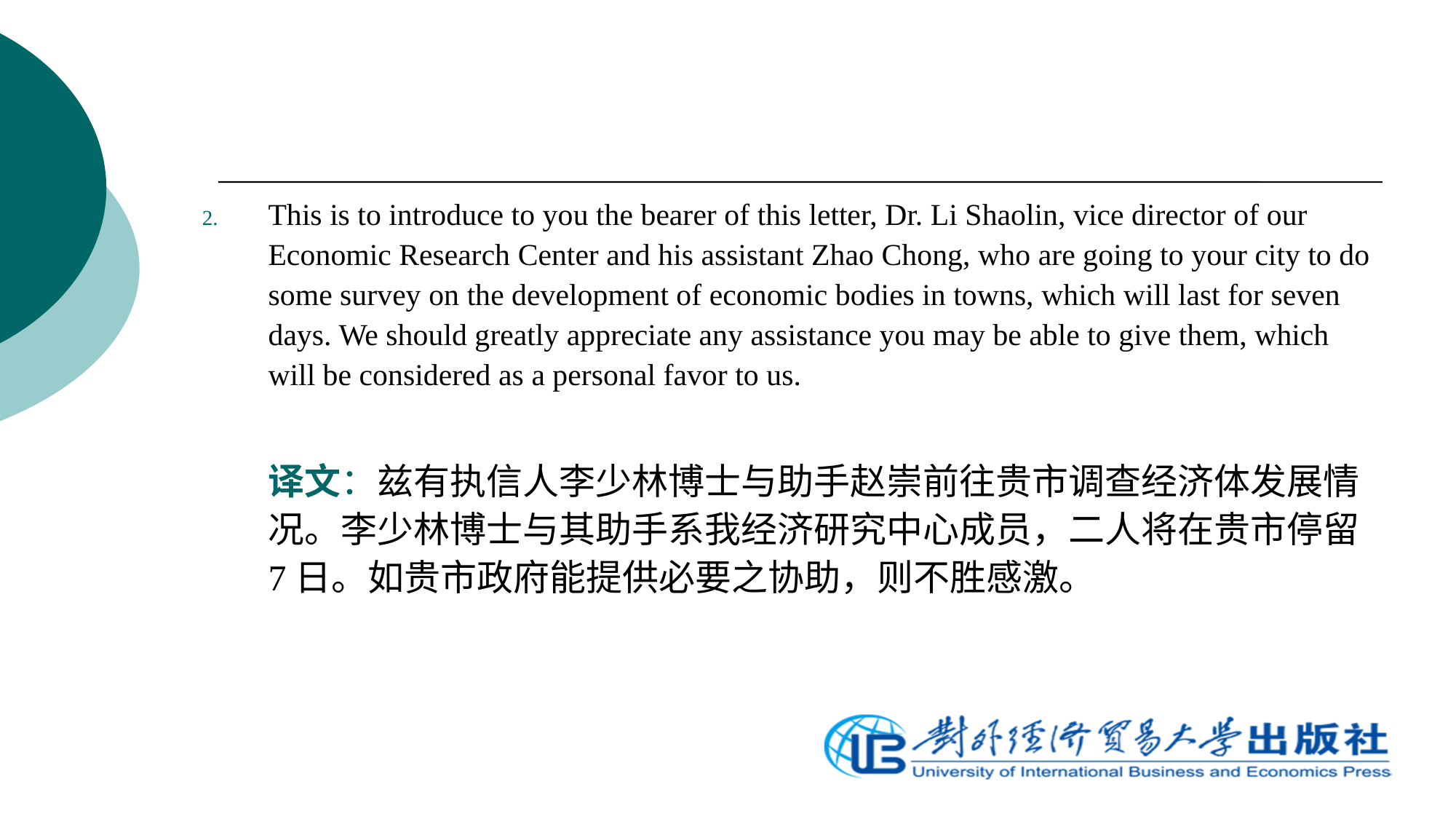

#
This is to introduce to you the bearer of this letter, Dr. Li Shaolin, vice director of our Economic Research Center and his assistant Zhao Chong, who are going to your city to do some survey on the development of economic bodies in towns, which will last for seven days. We should greatly appreciate any assistance you may be able to give them, which will be considered as a personal favor to us.

       译文：兹有执信人李少林博士与助手赵崇前往贵市调查经济体发展情况。李少林博士与其助手系我经济研究中心成员，二人将在贵市停留7日。如贵市政府能提供必要之协助，则不胜感激。